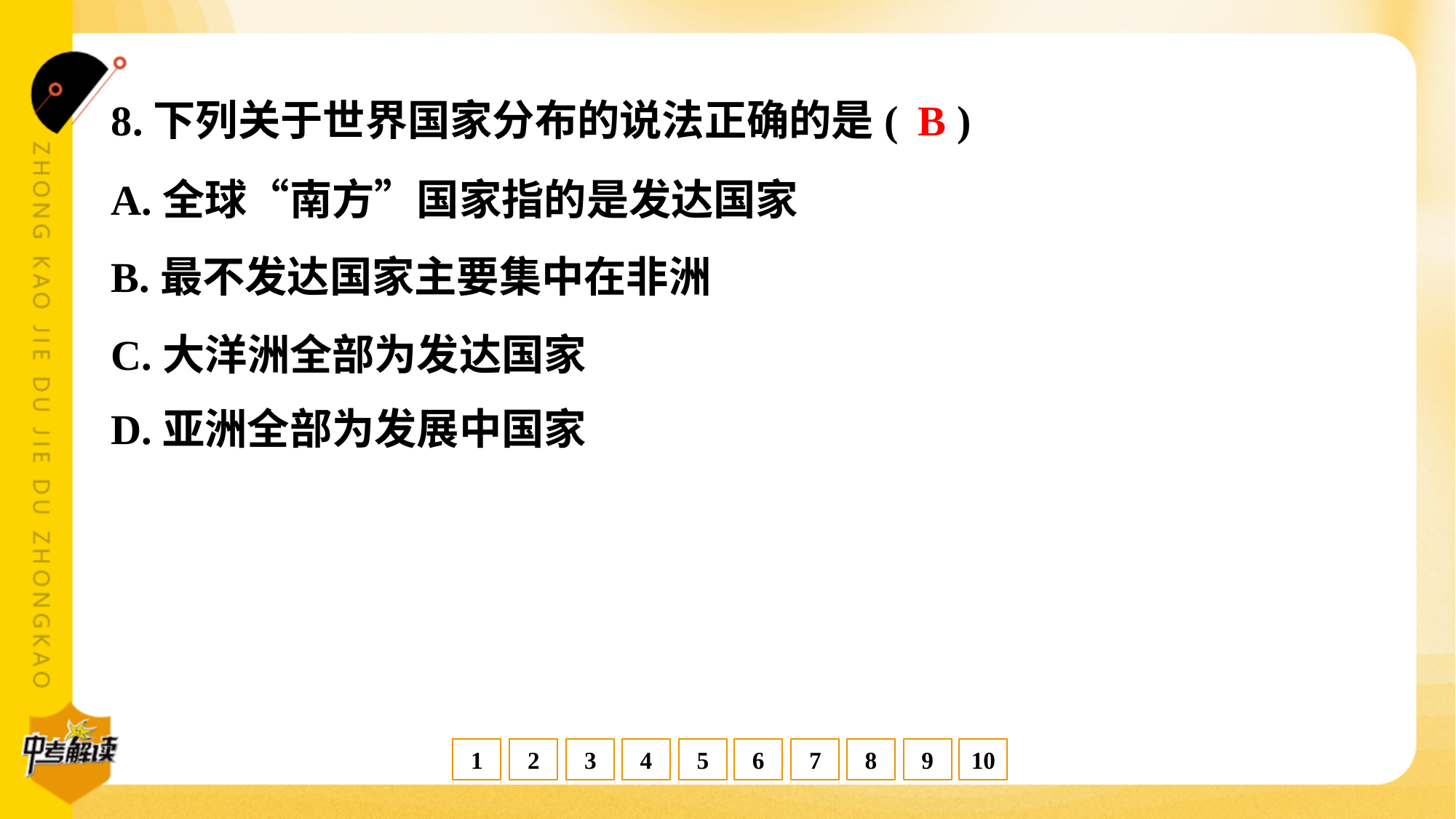

B
8.下列关于世界国家分布的说法正确的是(     )
A.全球“南方”国家指的是发达国家
B.最不发达国家主要集中在非洲
C.大洋洲全部为发达国家
D.亚洲全部为发展中国家